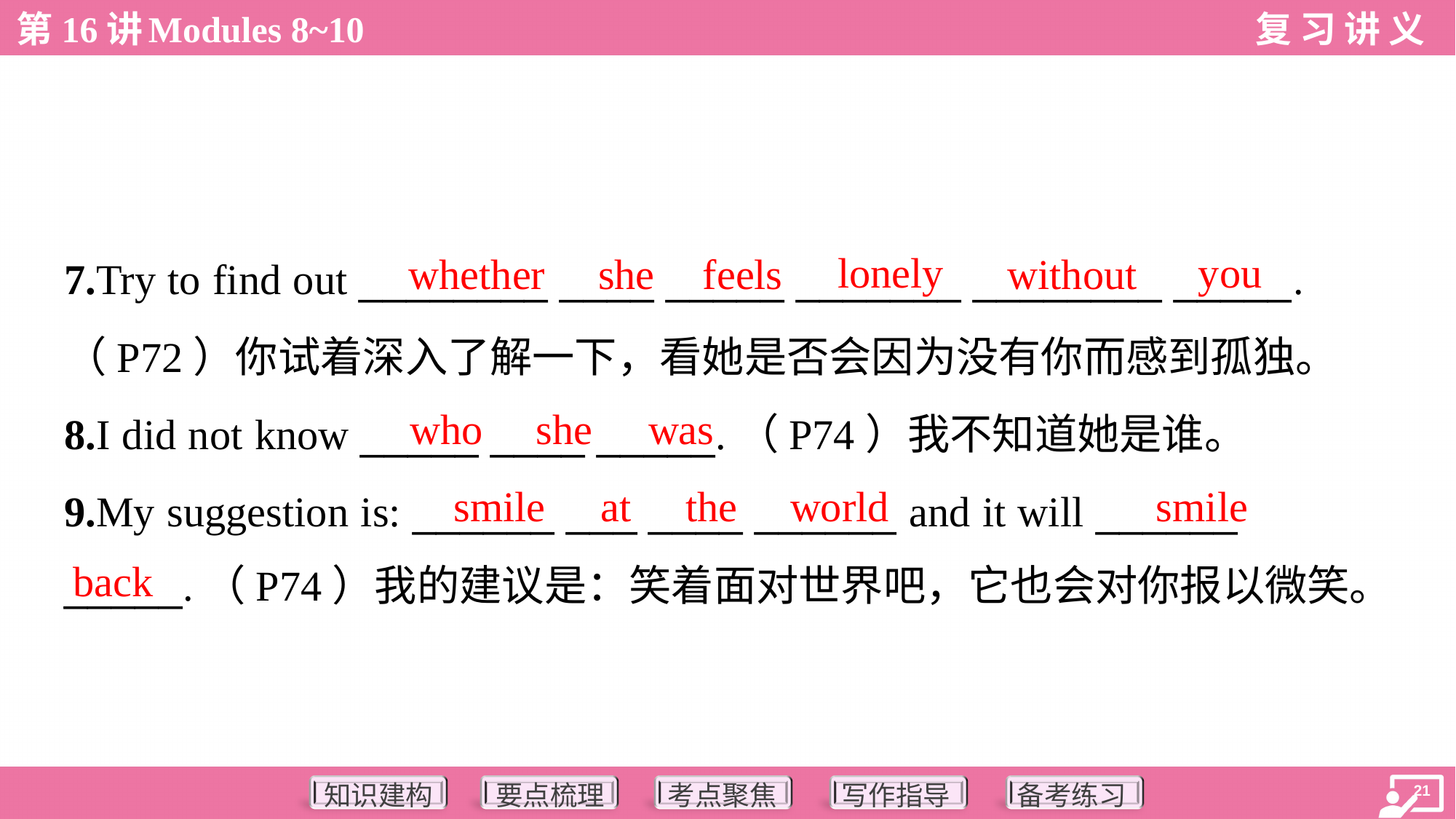

lonely
you
whether
she
feels
without
7.Try to find out ________ ____ _____ _______ ________ _____.
（P72）你试着深入了解一下，看她是否会因为没有你而感到孤独。
8.I did not know _____ ____ _____.（P74）我不知道她是谁。
9.My suggestion is: ______ ___ ____ ______ and it will ______
_____.（P74）我的建议是：笑着面对世界吧，它也会对你报以微笑。
who
she
was
smile
at
the
world
smile
back